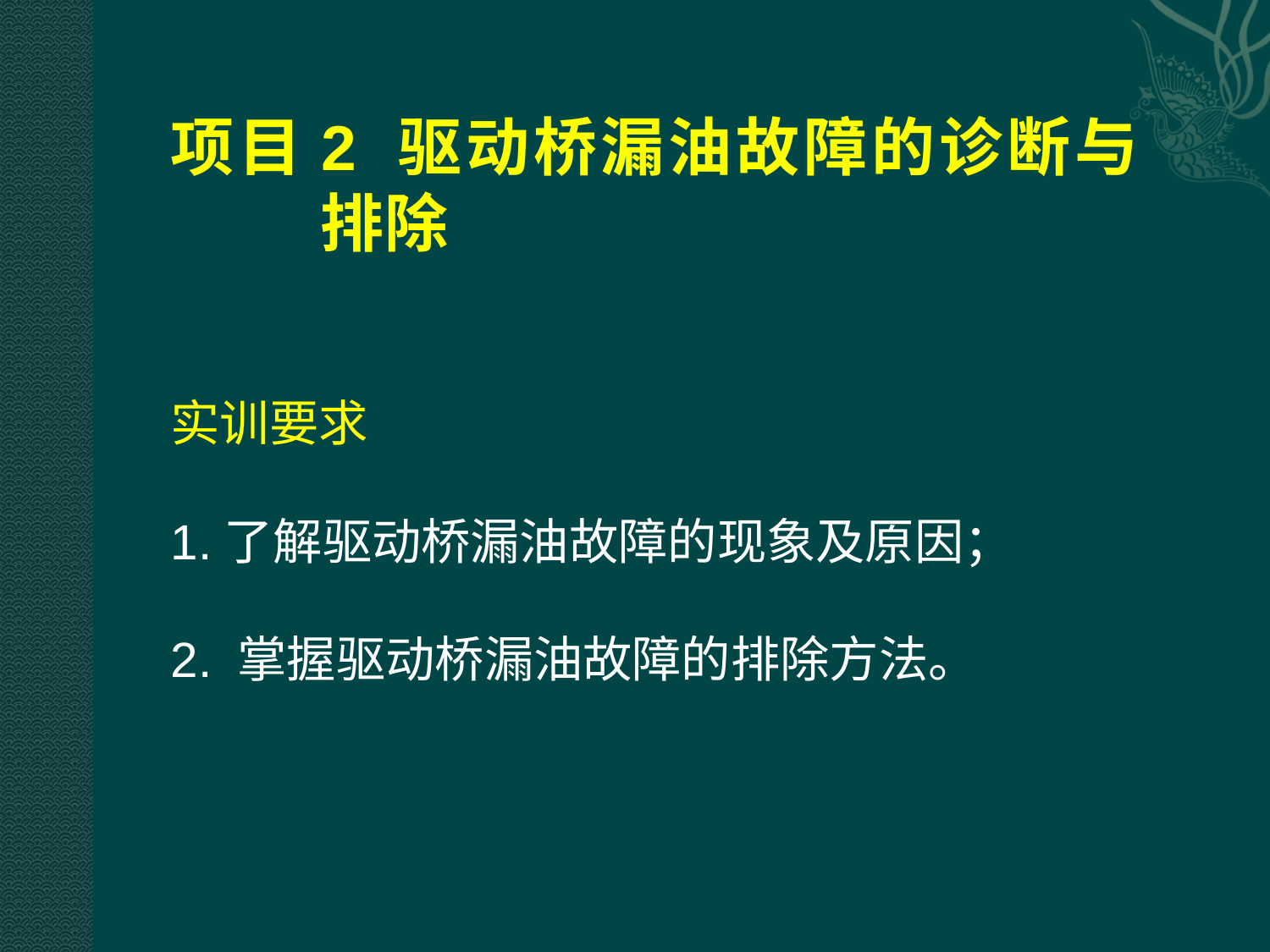

# 项目2 驱动桥漏油故障的诊断与 排除
实训要求
1.了解驱动桥漏油故障的现象及原因；
2. 掌握驱动桥漏油故障的排除方法。